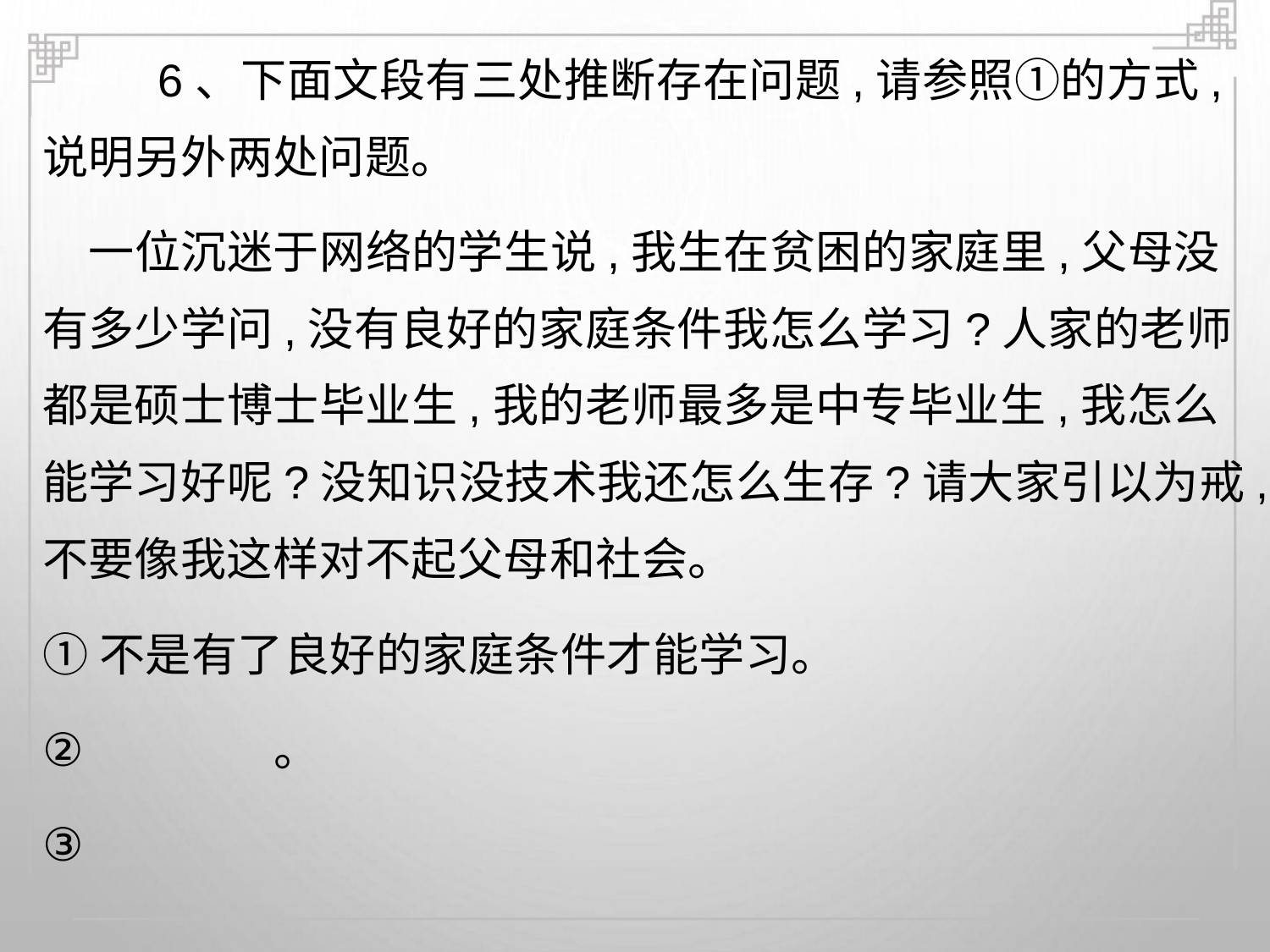

6、下面文段有三处推断存在问题,请参照①的方式,
说明另外两处问题。
一位沉迷于网络的学生说,我生在贫困的家庭里,父母没
有多少学问,没有良好的家庭条件我怎么学习?人家的老师
都是硕士博士毕业生,我的老师最多是中专毕业生,我怎么
能学习好呢?没知识没技术我还怎么生存?请大家引以为戒,
不要像我这样对不起父母和社会。
①不是有了良好的家庭条件才能学习。
②
③
。